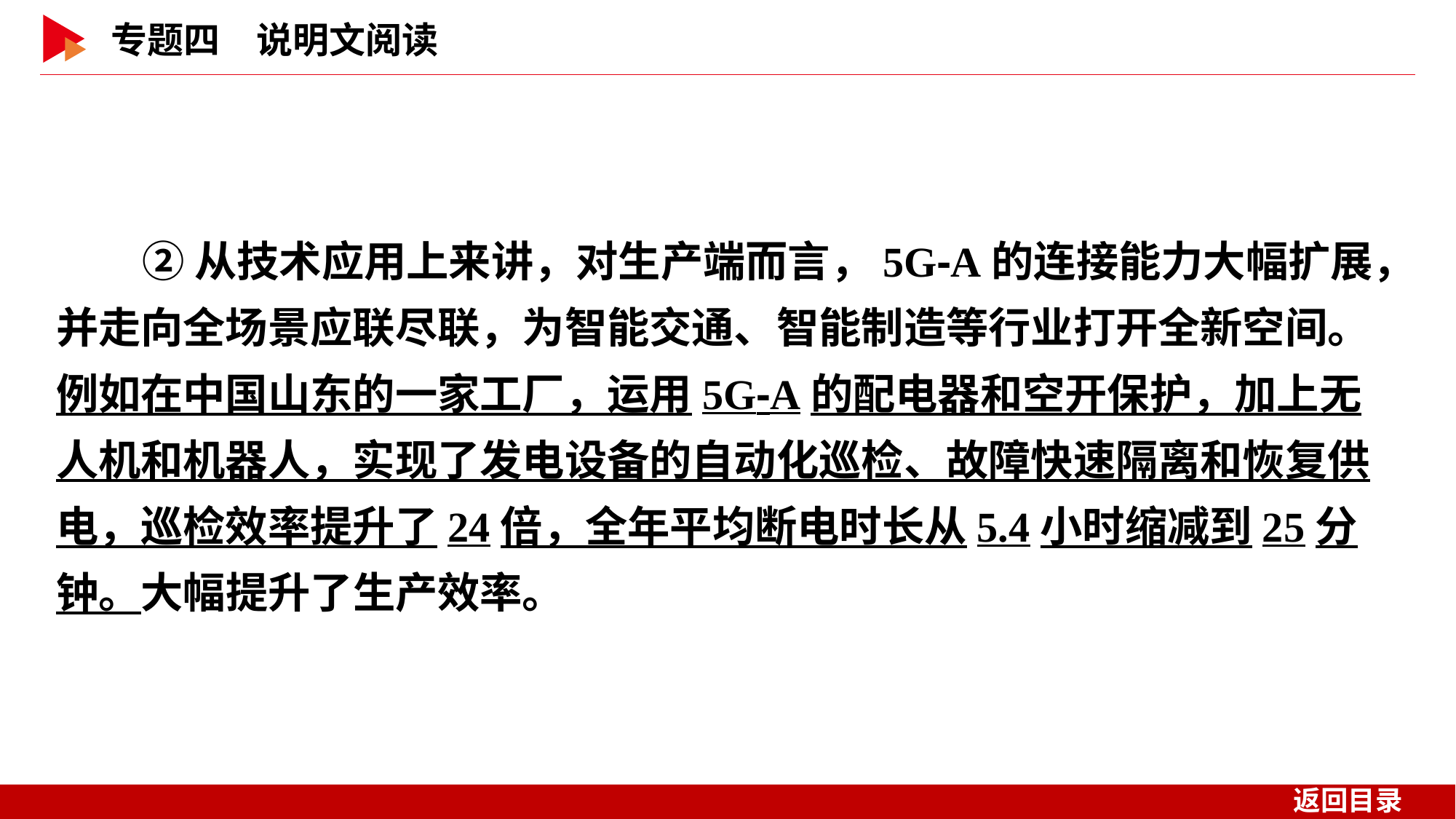

②从技术应用上来讲，对生产端而言，5G⁃A的连接能力大幅扩展，并走向全场景应联尽联，为智能交通、智能制造等行业打开全新空间。例如在中国山东的一家工厂，运用5G⁃A的配电器和空开保护，加上无人机和机器人，实现了发电设备的自动化巡检、故障快速隔离和恢复供电，巡检效率提升了24倍，全年平均断电时长从5.4小时缩减到25分钟。大幅提升了生产效率。